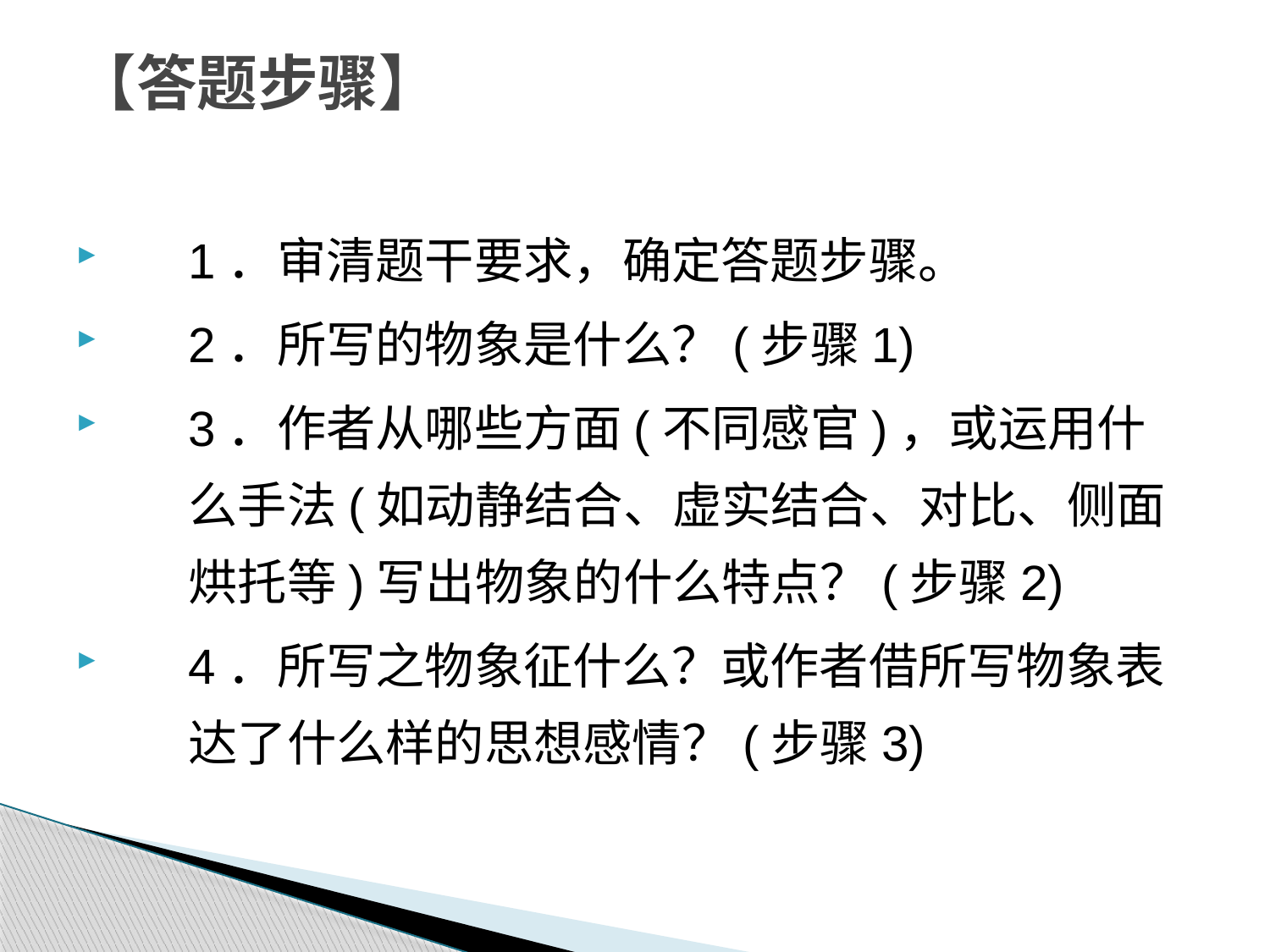

# 【答题步骤】
1．审清题干要求，确定答题步骤。
2．所写的物象是什么？(步骤1)
3．作者从哪些方面(不同感官)，或运用什么手法(如动静结合、虚实结合、对比、侧面烘托等)写出物象的什么特点？(步骤2)
4．所写之物象征什么？或作者借所写物象表达了什么样的思想感情？(步骤3)